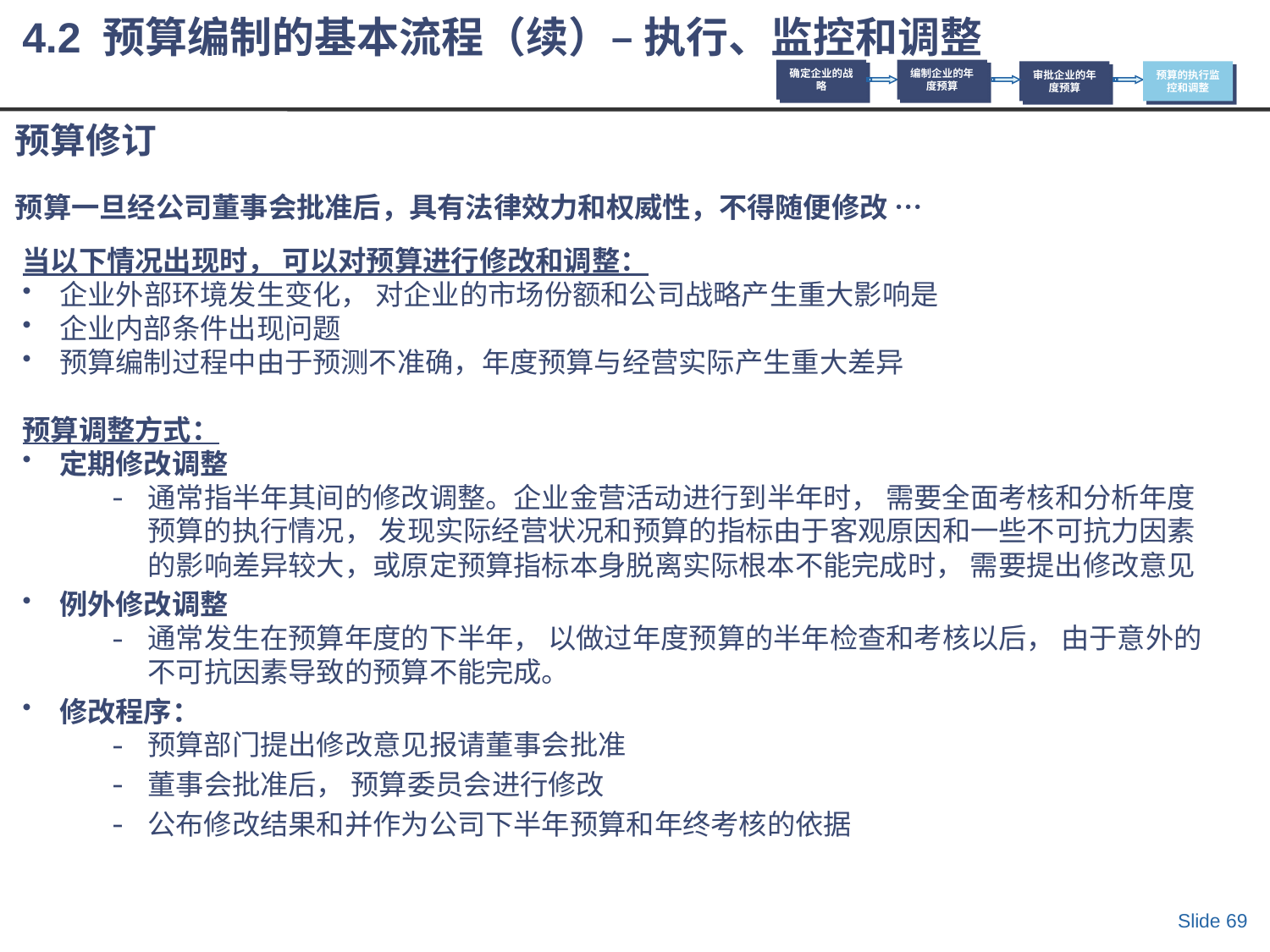

4.2 预算编制的基本流程（续）– 执行、监控和调整
确定企业的战略
编制企业的年度预算
审批企业的年度预算
预算的执行监控和调整

# 预算修订 预算一旦经公司董事会批准后，具有法律效力和权威性，不得随便修改 …
当以下情况出现时， 可以对预算进行修改和调整：
企业外部环境发生变化， 对企业的市场份额和公司战略产生重大影响是
企业内部条件出现问题
预算编制过程中由于预测不准确，年度预算与经营实际产生重大差异

预算调整方式：
定期修改调整
通常指半年其间的修改调整。企业金营活动进行到半年时， 需要全面考核和分析年度预算的执行情况， 发现实际经营状况和预算的指标由于客观原因和一些不可抗力因素的影响差异较大，或原定预算指标本身脱离实际根本不能完成时， 需要提出修改意见
例外修改调整
通常发生在预算年度的下半年， 以做过年度预算的半年检查和考核以后， 由于意外的不可抗因素导致的预算不能完成。
修改程序：
预算部门提出修改意见报请董事会批准
董事会批准后， 预算委员会进行修改
公布修改结果和并作为公司下半年预算和年终考核的依据
Slide 69